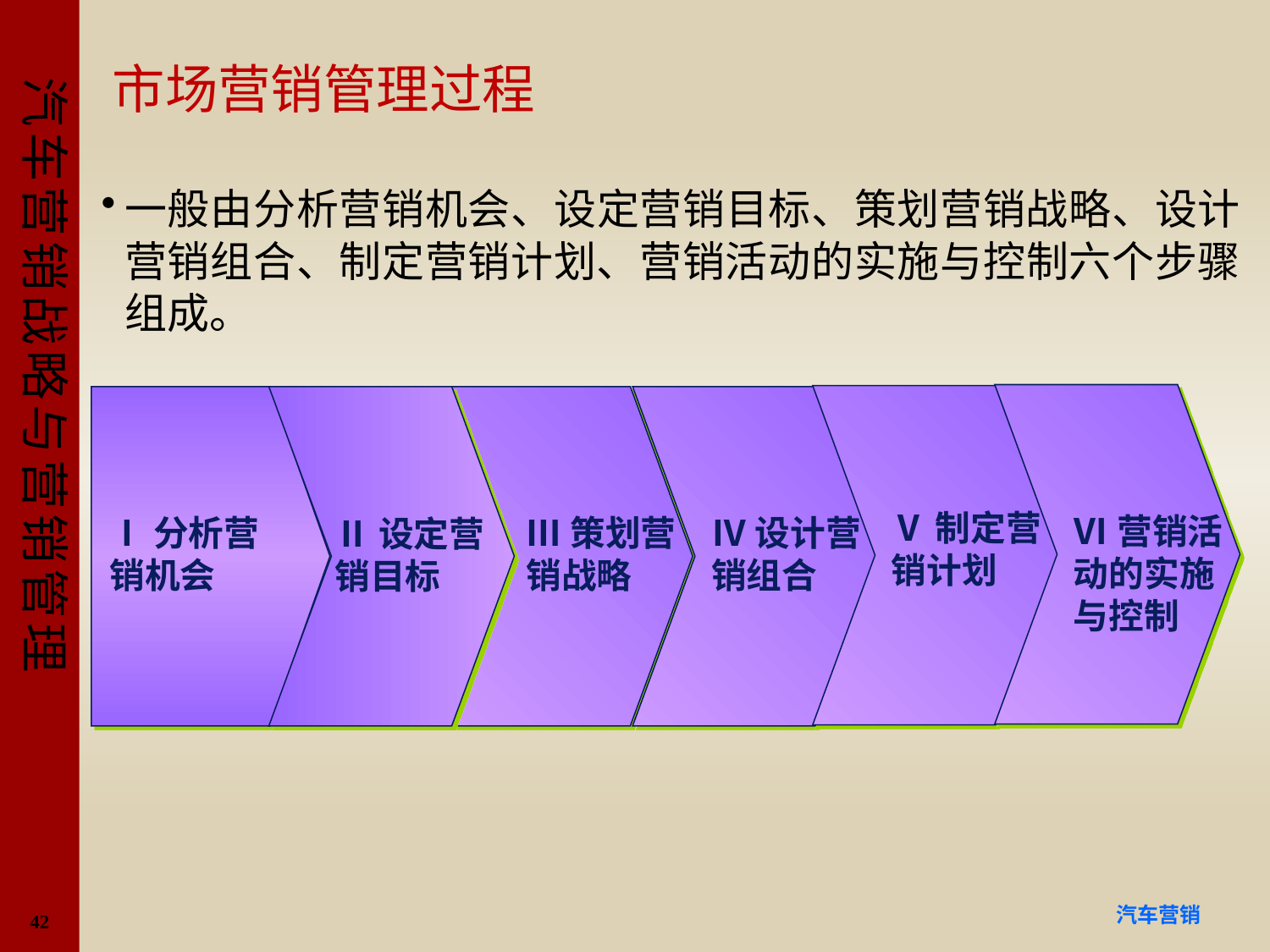

# 市场营销管理过程
一般由分析营销机会、设定营销目标、策划营销战略、设计营销组合、制定营销计划、营销活动的实施与控制六个步骤组成。

Ⅵ营销活动的实施与控制

Ⅴ制定营销计划

Ⅰ分析营销机会

Ⅱ设定营销目标

Ⅲ策划营销战略

Ⅳ设计营销组合

42